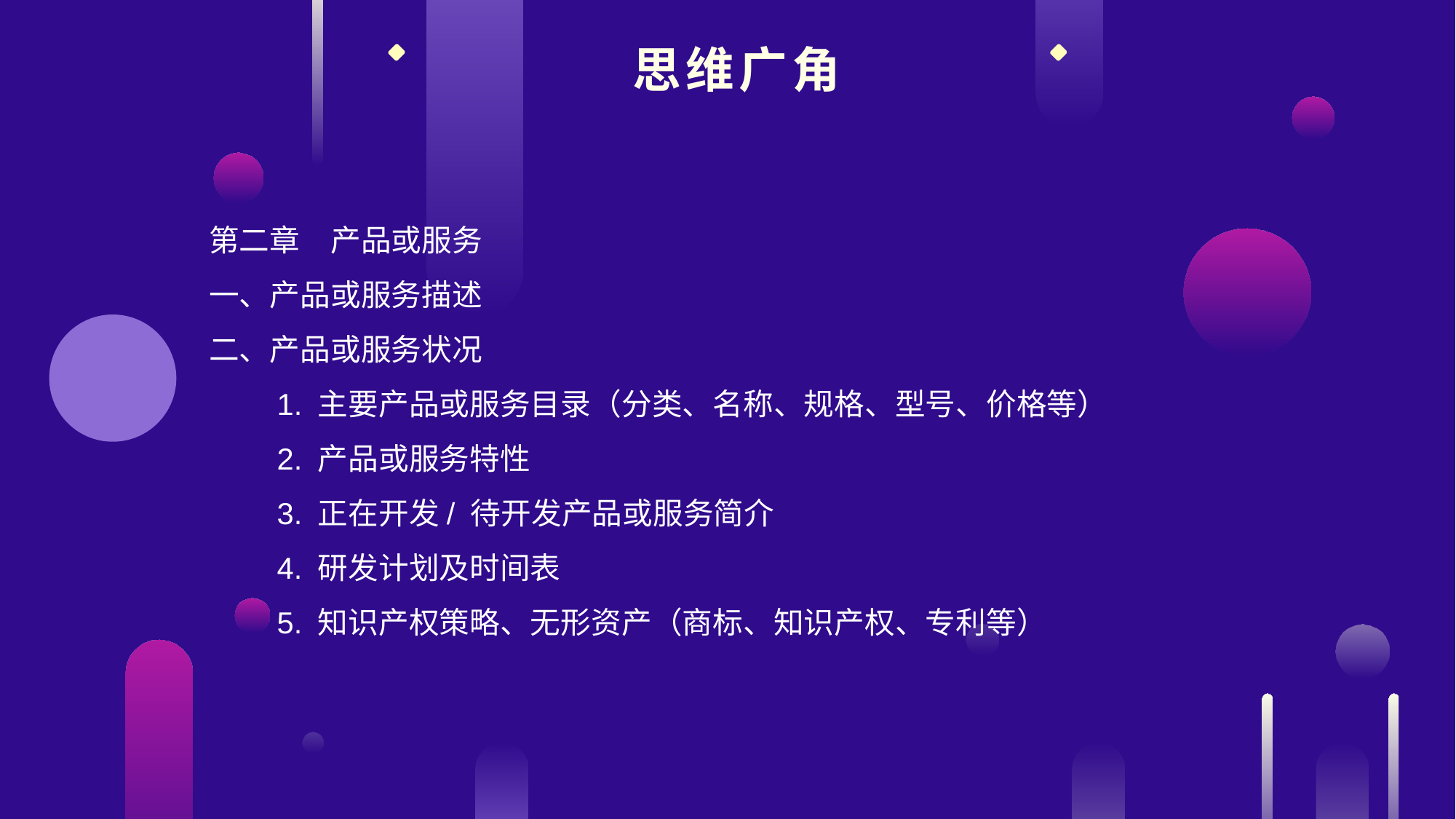

思维广角

第二章　产品或服务
一、产品或服务描述
二、产品或服务状况
　　1. 主要产品或服务目录（分类、名称、规格、型号、价格等）
　　2. 产品或服务特性
　　3. 正在开发/ 待开发产品或服务简介
　　4. 研发计划及时间表
　　5. 知识产权策略、无形资产（商标、知识产权、专利等）